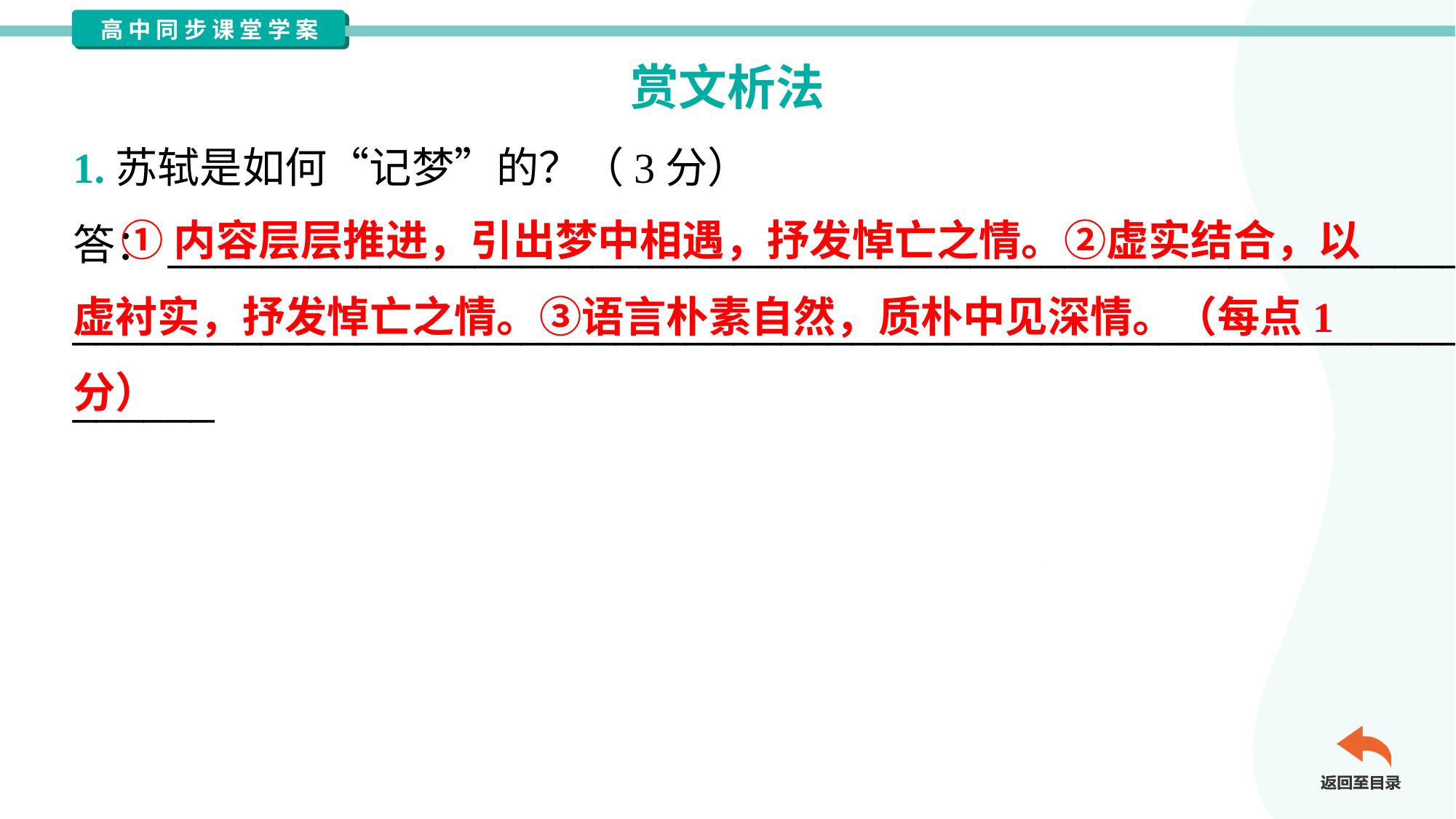

赏文析法
1.苏轼是如何“记梦”的？（3分）
答：_________________________________________________________
_____________________________________________________________
______
     ①内容层层推进，引出梦中相遇，抒发悼亡之情。②虚实结合，以虚衬实，抒发悼亡之情。③语言朴素自然，质朴中见深情。（每点1分）